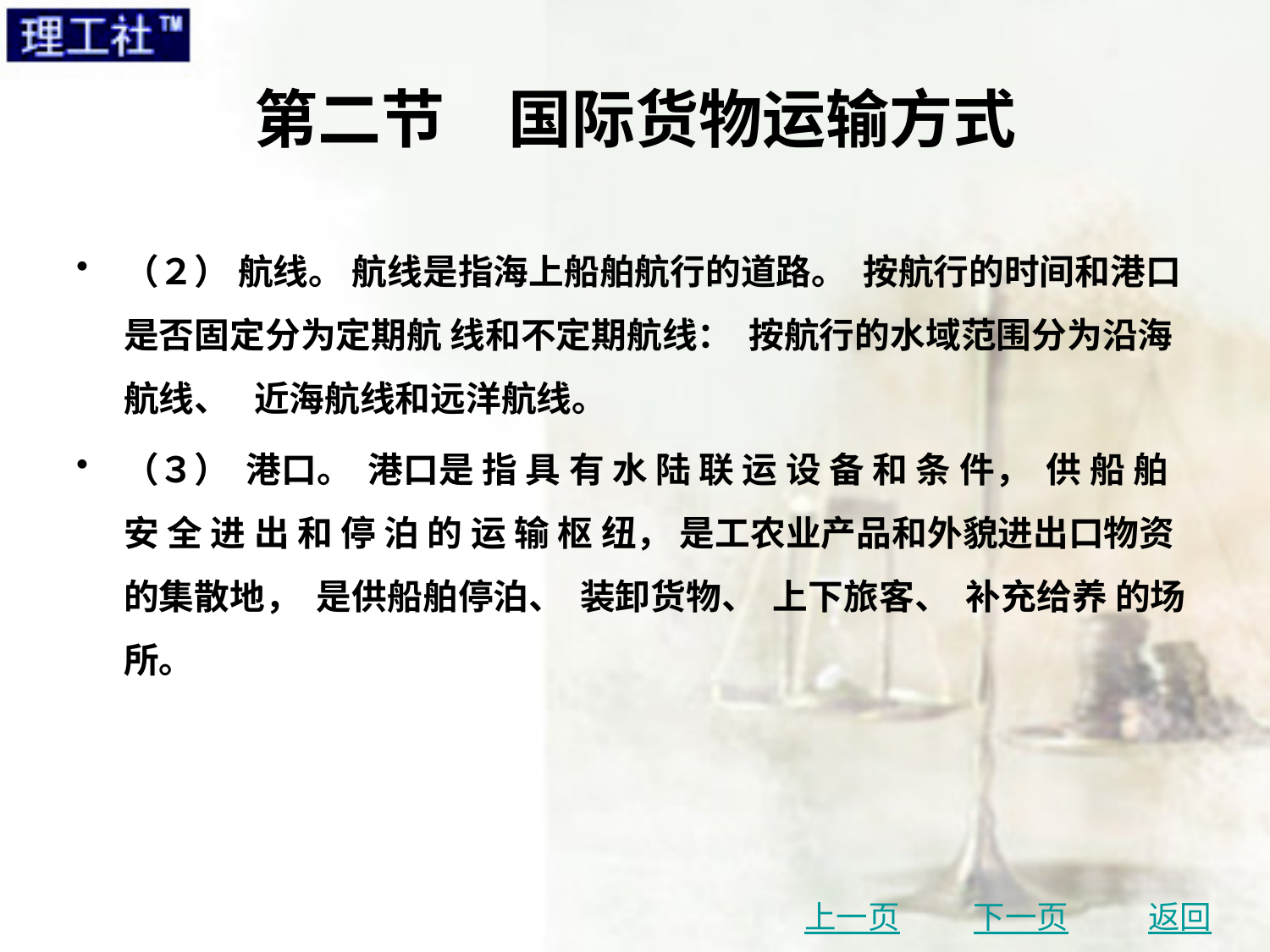

# 第二节　国际货物运输方式
（２） 航线。 航线是指海上船舶航行的道路。  按航行的时间和港口是否固定分为定期航 线和不定期航线：  按航行的水域范围分为沿海航线、   近海航线和远洋航线。
（３）  港口。  港口是 指 具 有 水 陆 联 运 设 备 和 条 件，  供 船 舶 安 全 进 出 和 停 泊 的 运 输 枢 纽， 是工农业产品和外貌进出口物资的集散地，  是供船舶停泊、  装卸货物、  上下旅客、  补充给养 的场所。
上一页
下一页
返回